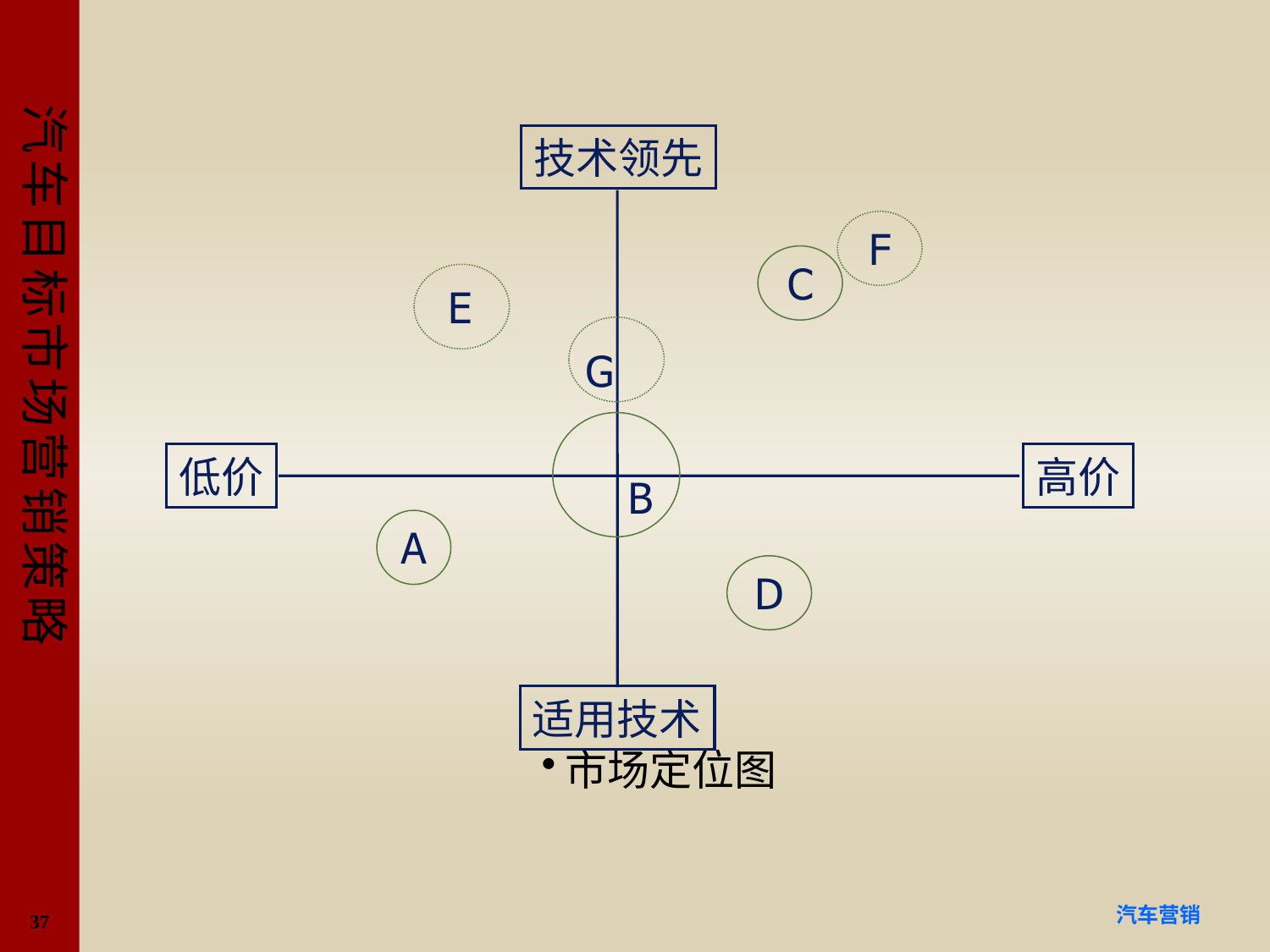

#
技术领先

适用技术
F
C

A
B

E

G
低价
高价

D

市场定位图

37